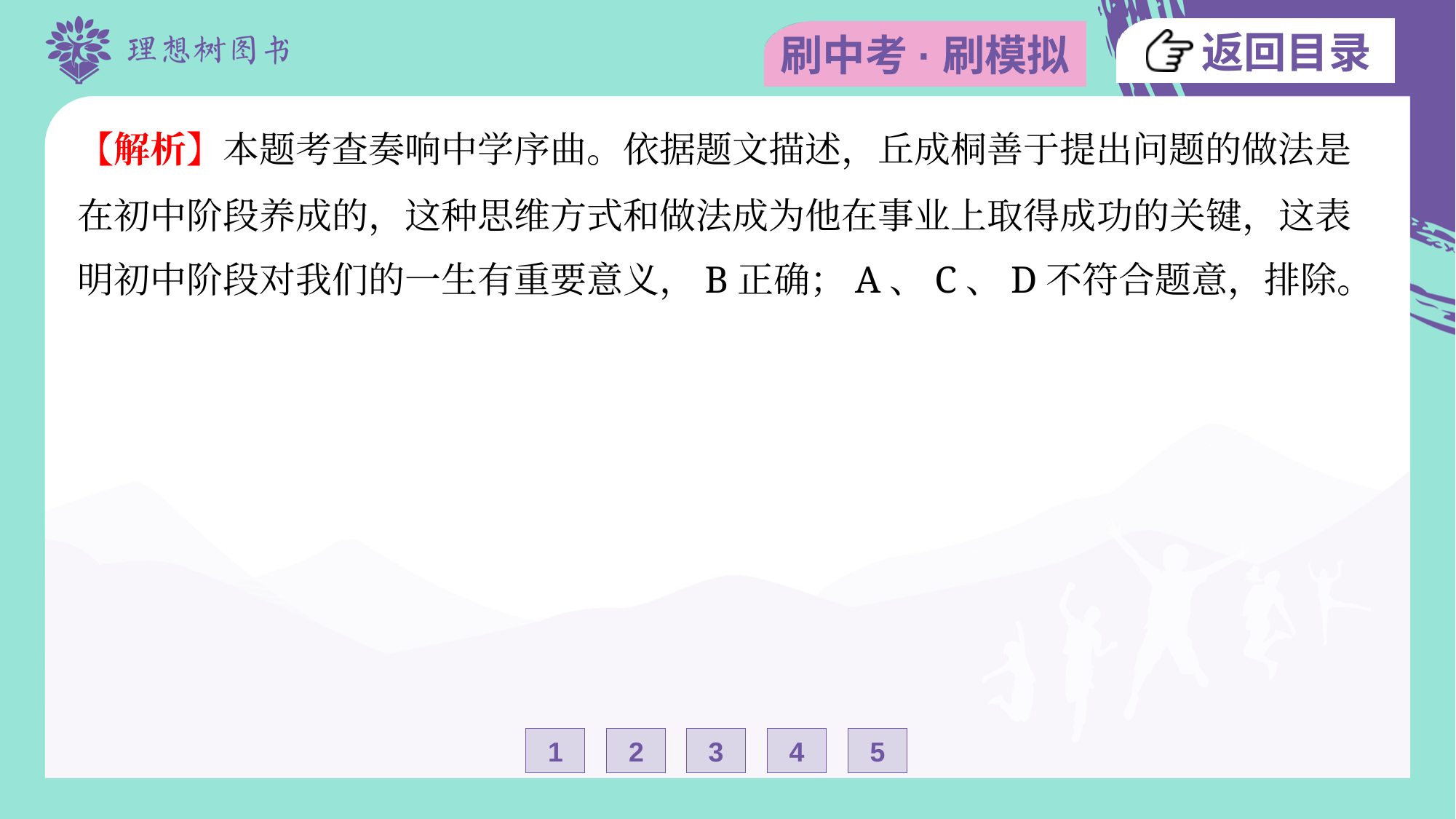

【解析】本题考查奏响中学序曲。依据题文描述，丘成桐善于提出问题的做法是
在初中阶段养成的，这种思维方式和做法成为他在事业上取得成功的关键，这表
明初中阶段对我们的一生有重要意义，B正确；A、C、D不符合题意，排除。